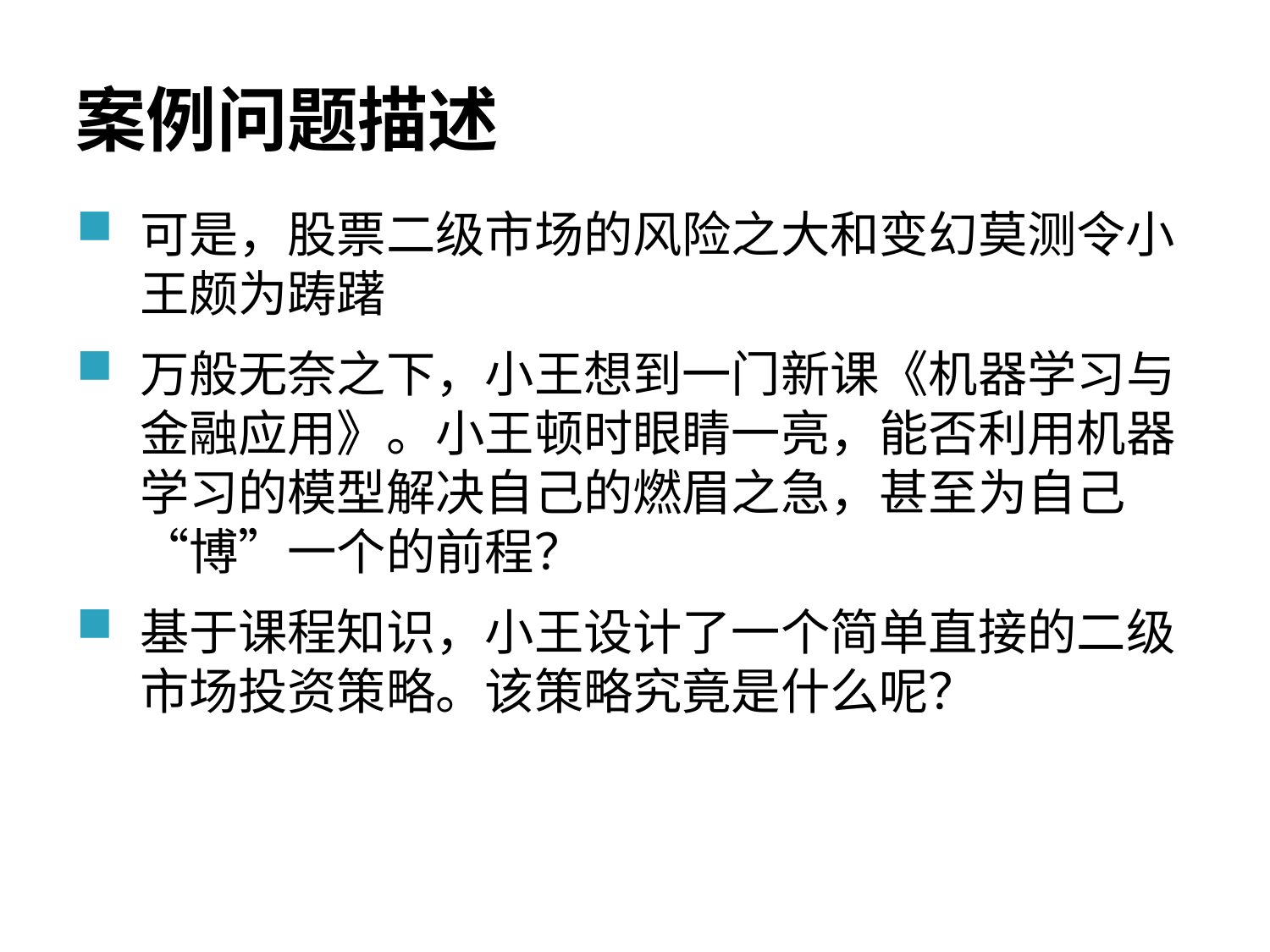

# 案例问题描述
可是，股票二级市场的风险之大和变幻莫测令小王颇为踌躇
万般无奈之下，小王想到一门新课《机器学习与金融应用》。小王顿时眼睛一亮，能否利用机器学习的模型解决自己的燃眉之急，甚至为自己“博”一个的前程？
基于课程知识，小王设计了一个简单直接的二级市场投资策略。该策略究竟是什么呢？